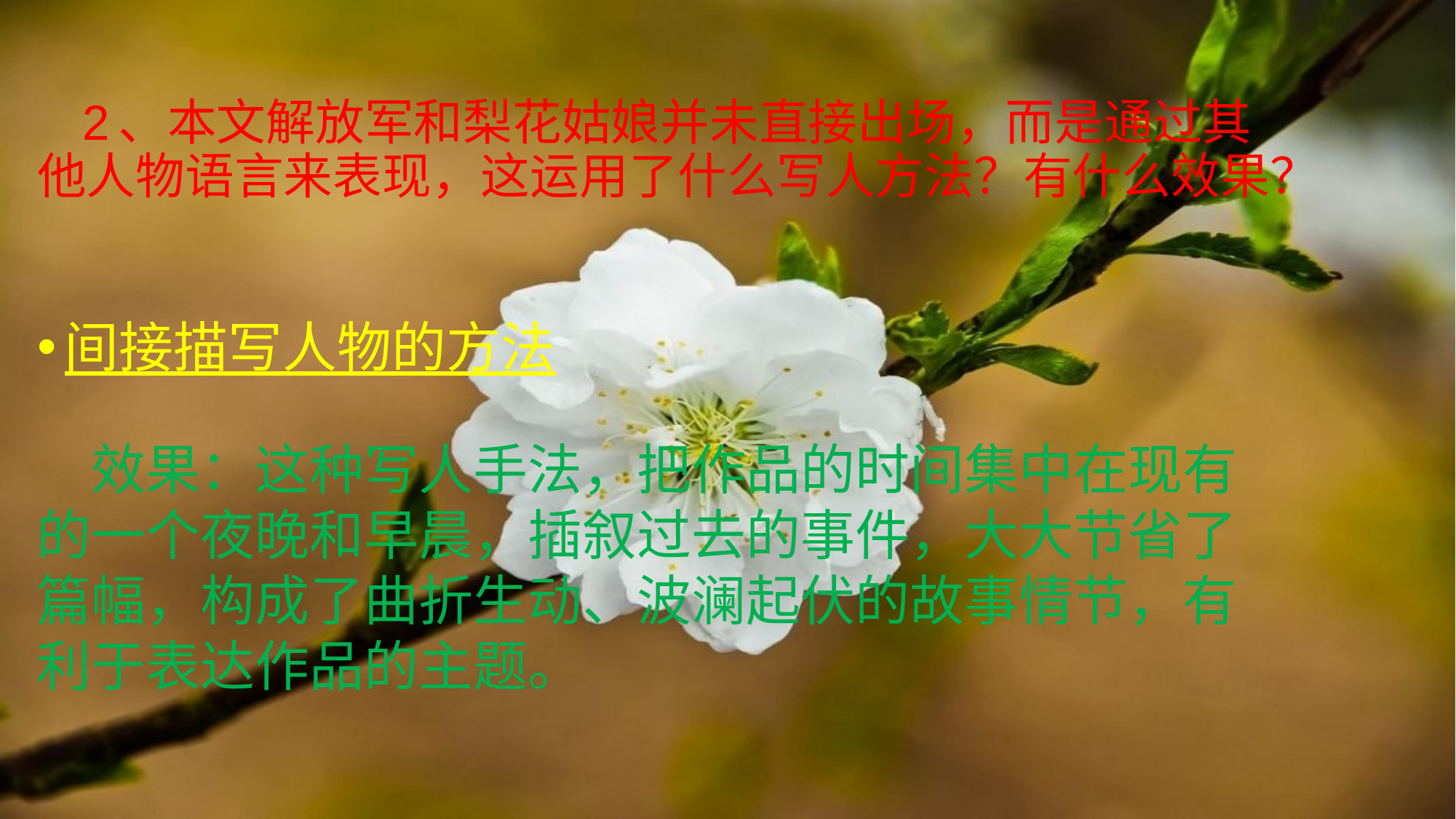

# 2、本文解放军和梨花姑娘并未直接出场，而是通过其他人物语言来表现，这运用了什么写人方法？有什么效果？
间接描写人物的方法
效果：这种写人手法，把作品的时间集中在现有的一个夜晚和早晨，插叙过去的事件，大大节省了篇幅，构成了曲折生动、波澜起伏的故事情节，有利于表达作品的主题。